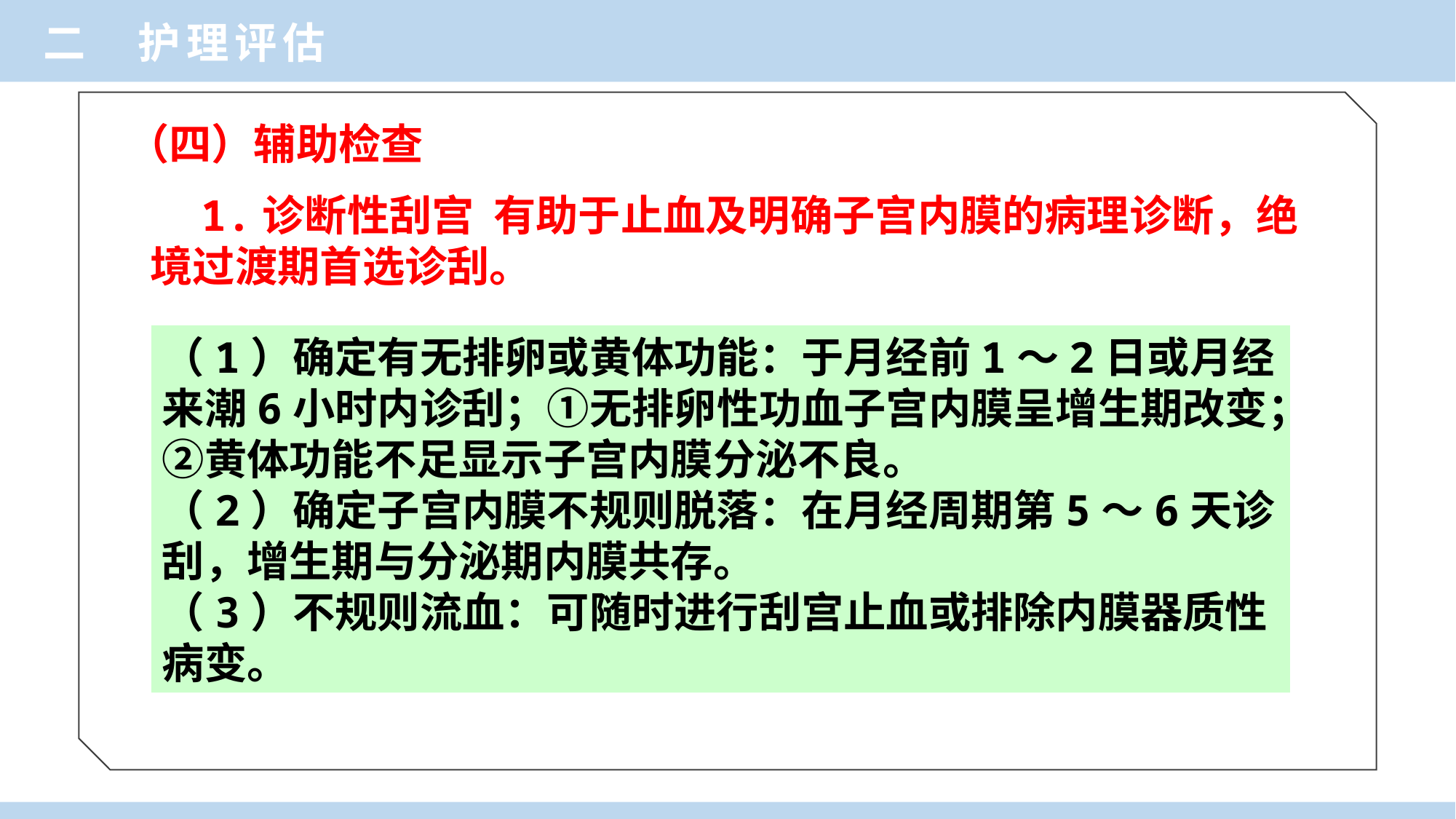

二   护理评估

（四）辅助检查
  1.诊断性刮宫  有助于止血及明确子宫内膜的病理诊断，绝境过渡期首选诊刮。
（1）确定有无排卵或黄体功能：于月经前1～2日或月经来潮6小时内诊刮；①无排卵性功血子宫内膜呈增生期改变；②黄体功能不足显示子宫内膜分泌不良。
（2）确定子宫内膜不规则脱落：在月经周期第5～6天诊刮，增生期与分泌期内膜共存。
（3）不规则流血：可随时进行刮宫止血或排除内膜器质性病变。